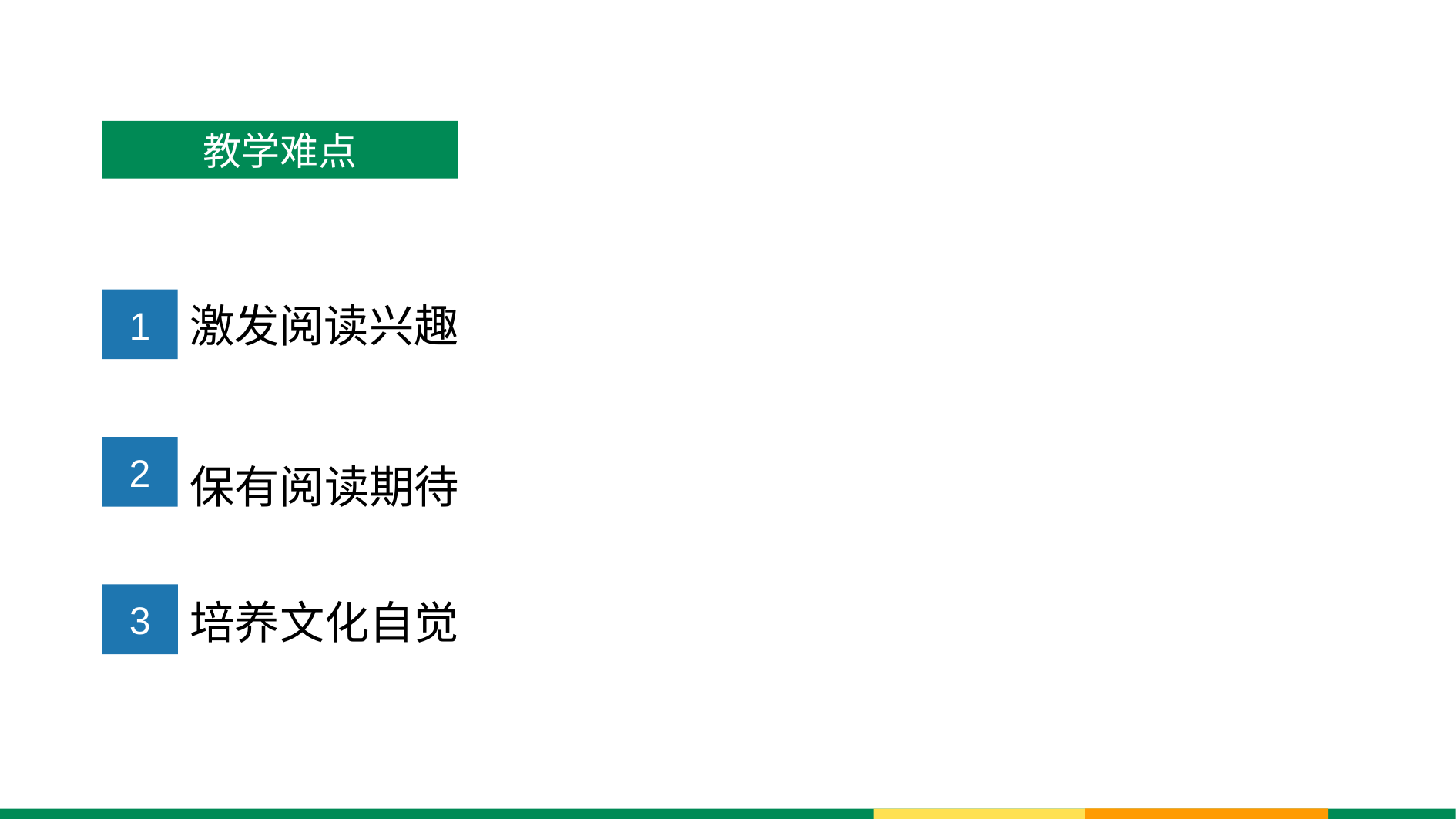

教学难点
激发阅读兴趣
1
保有阅读期待
2
3
培养文化自觉